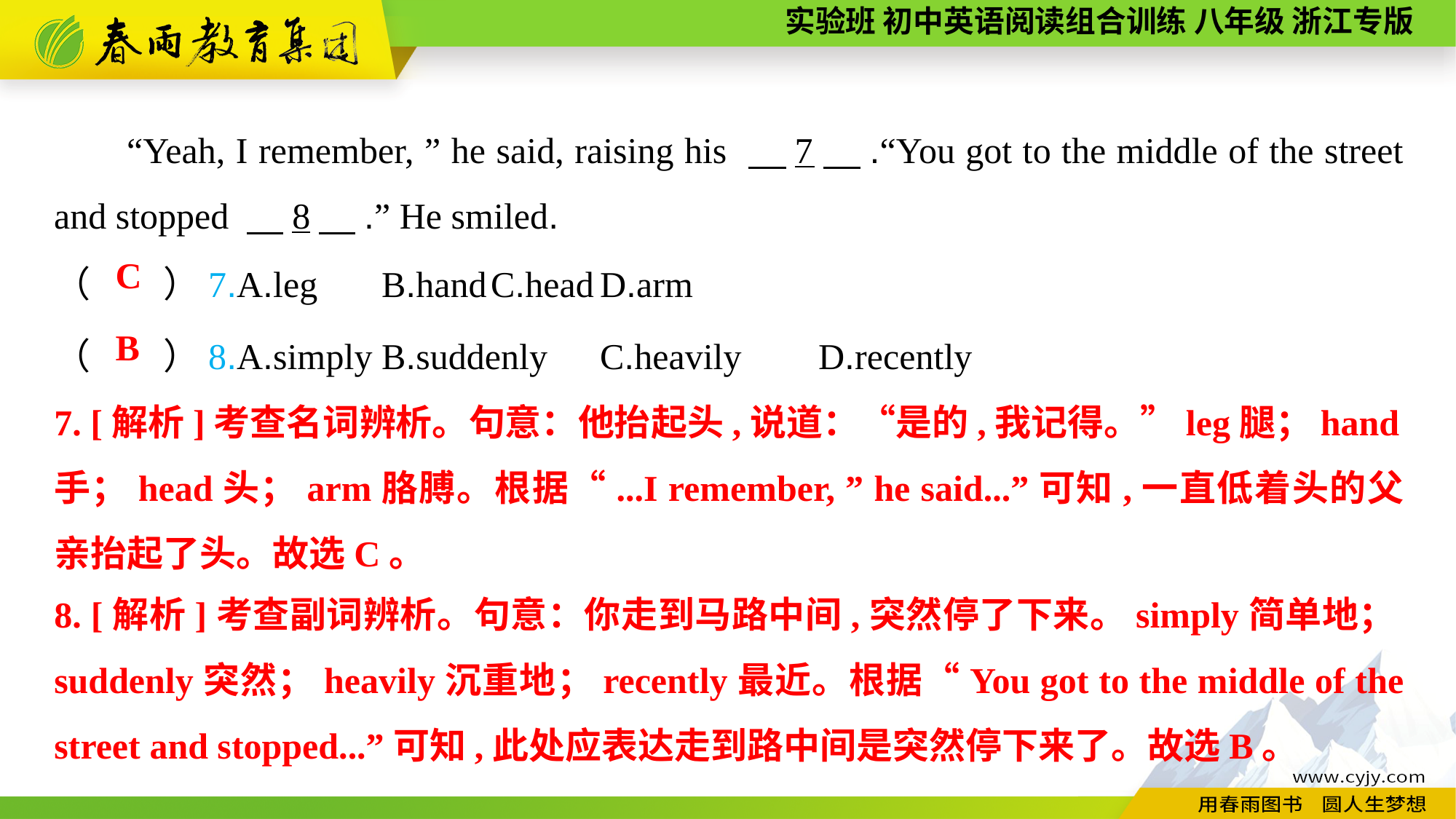

“Yeah, I remember, ” he said, raising his 　7　.“You got to the middle of the street and stopped 　8　.” He smiled.
（　　）7.A.leg	B.hand	C.head	D.arm
C
（　　）8.A.simply	B.suddenly	C.heavily	D.recently
B
7. [解析]考查名词辨析。句意：他抬起头,说道：“是的,我记得。”leg腿；hand手；head头；arm胳膊。根据“...I remember, ” he said...”可知,一直低着头的父亲抬起了头。故选C。
8. [解析]考查副词辨析。句意：你走到马路中间,突然停了下来。simply简单地；suddenly突然；heavily沉重地；recently最近。根据“You got to the middle of the street and stopped...”可知,此处应表达走到路中间是突然停下来了。故选B。